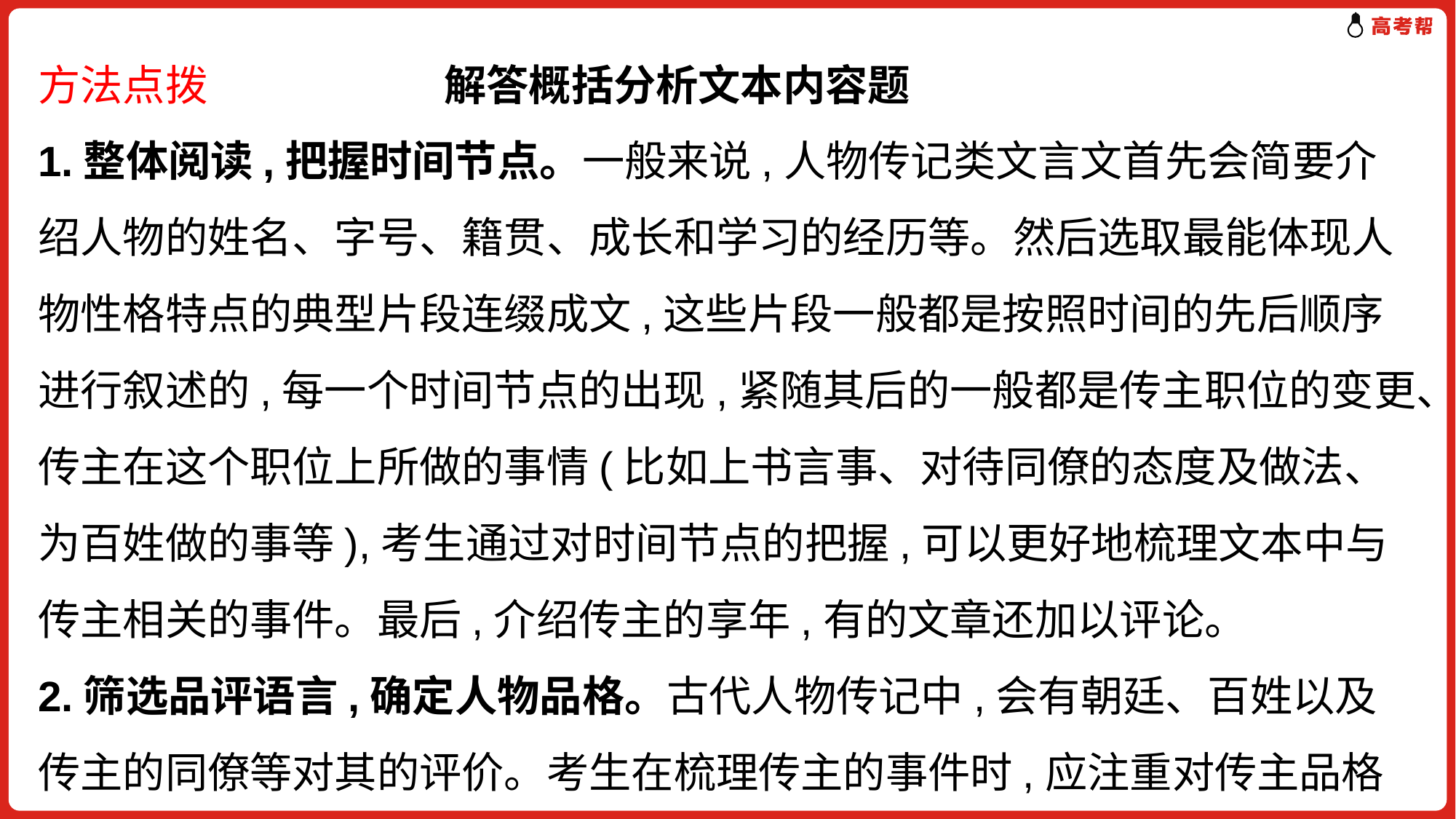

方法点拨                         解答概括分析文本内容题
1.整体阅读,把握时间节点。一般来说,人物传记类文言文首先会简要介绍人物的姓名、字号、籍贯、成长和学习的经历等。然后选取最能体现人物性格特点的典型片段连缀成文,这些片段一般都是按照时间的先后顺序进行叙述的,每一个时间节点的出现,紧随其后的一般都是传主职位的变更、传主在这个职位上所做的事情(比如上书言事、对待同僚的态度及做法、为百姓做的事等),考生通过对时间节点的把握,可以更好地梳理文本中与传主相关的事件。最后,介绍传主的享年,有的文章还加以评论。
2.筛选品评语言,确定人物品格。古代人物传记中,会有朝廷、百姓以及传主的同僚等对其的评价。考生在梳理传主的事件时,应注重对传主品格的分析